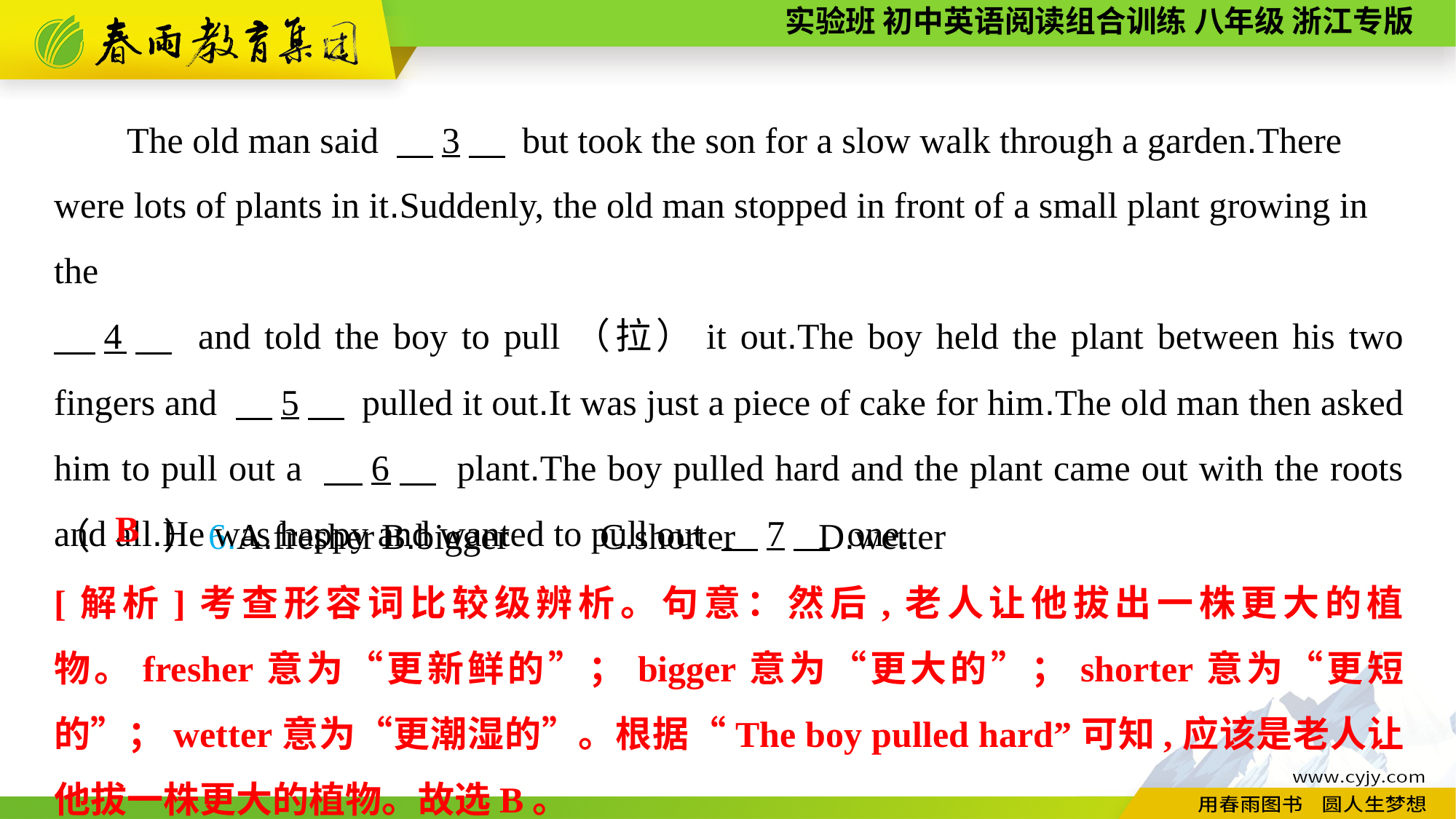

The old man said 　3　 but took the son for a slow walk through a garden.There were lots of plants in it.Suddenly, the old man stopped in front of a small plant growing in the
　4　 and told the boy to pull（拉）it out.The boy held the plant between his two fingers and 　5　 pulled it out.It was just a piece of cake for him.The old man then asked him to pull out a 　6　 plant.The boy pulled hard and the plant came out with the roots and all.He was happy and wanted to pull out 　7　 one.
（　　）6.A.fresher	B.bigger	C.shorter	D.wetter
B
[解析]考查形容词比较级辨析。句意：然后,老人让他拔出一株更大的植物。fresher意为“更新鲜的”；bigger意为“更大的”；shorter意为“更短的”；wetter意为“更潮湿的”。根据“The boy pulled hard”可知,应该是老人让他拔一株更大的植物。故选B。